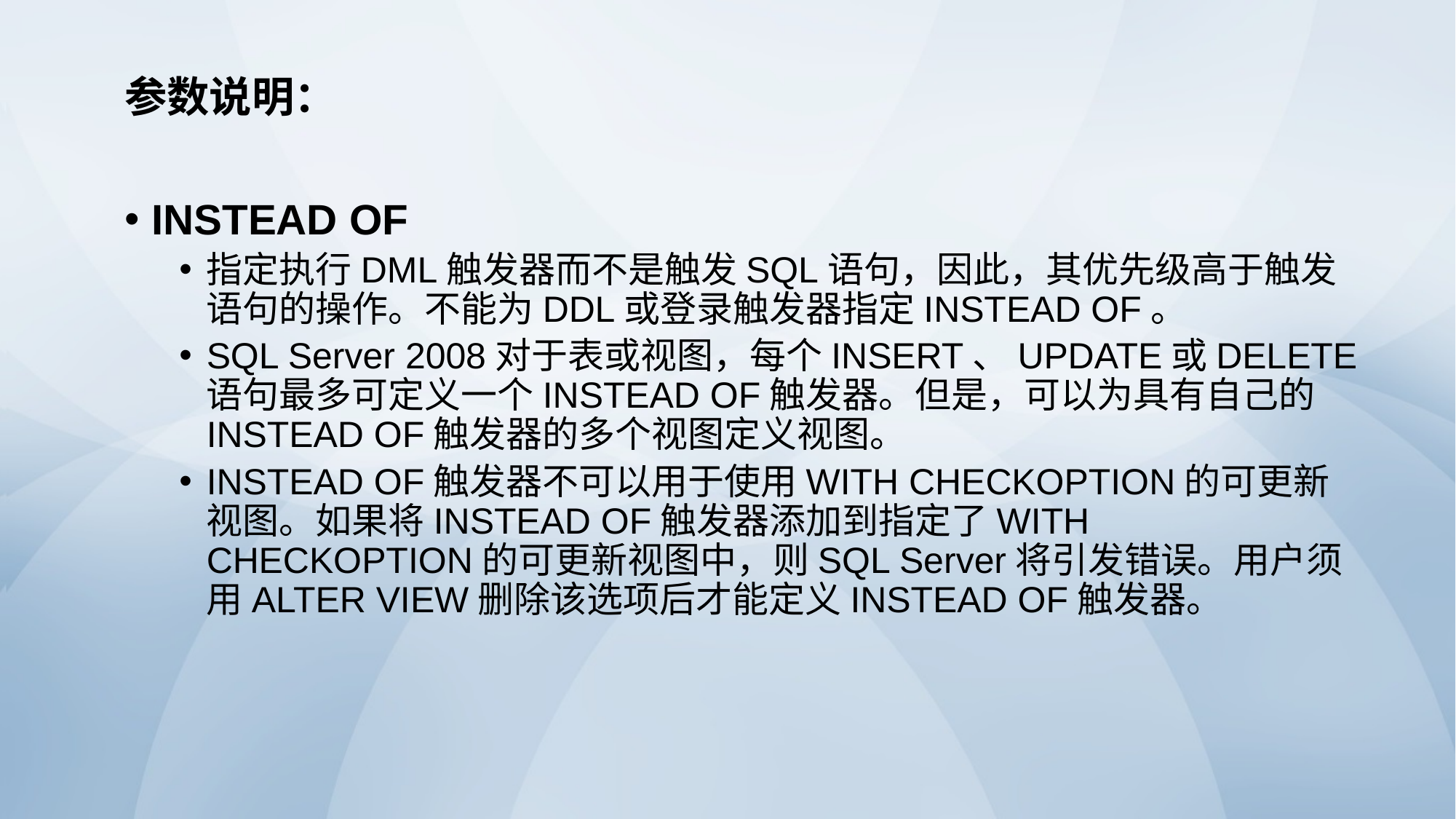

参数说明：

INSTEAD OF
指定执行DML触发器而不是触发SQL语句，因此，其优先级高于触发语句的操作。不能为DDL或登录触发器指定INSTEAD OF。
SQL Server 2008对于表或视图，每个INSERT、UPDATE或DELETE语句最多可定义一个INSTEAD OF触发器。但是，可以为具有自己的INSTEAD OF触发器的多个视图定义视图。
INSTEAD OF触发器不可以用于使用WITH CHECKOPTION的可更新视图。如果将INSTEAD OF触发器添加到指定了WITH CHECKOPTION的可更新视图中，则SQL Server将引发错误。用户须用ALTER VIEW删除该选项后才能定义INSTEAD OF触发器。